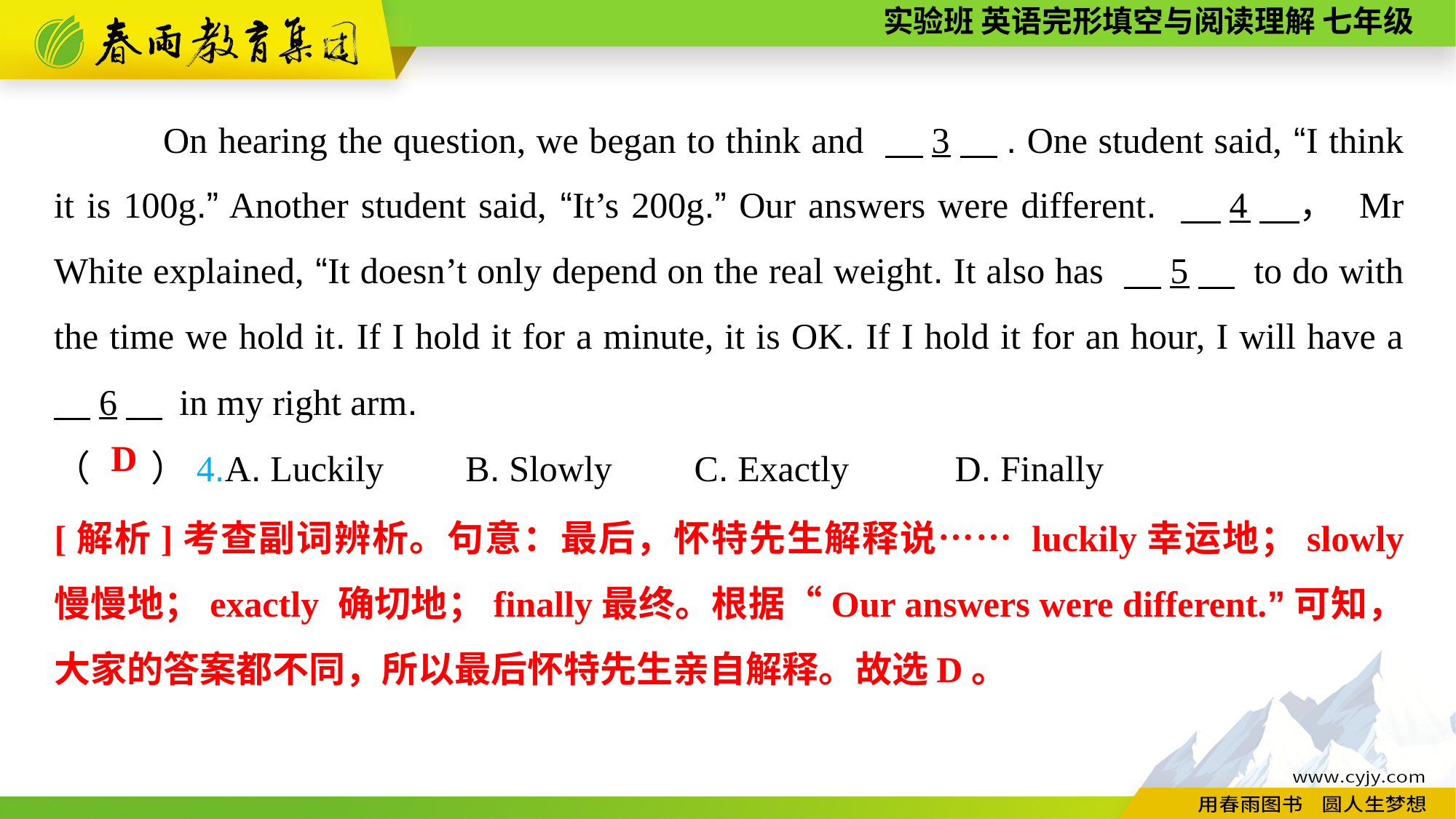

On hearing the question, we began to think and 　3　. One student said, “I think it is 100g.” Another student said, “It’s 200g.” Our answers were different. 　4　， Mr White explained, “It doesn’t only depend on the real weight. It also has 　5　 to do with the time we hold it. If I hold it for a minute, it is OK. If I hold it for an hour, I will have a 　6　 in my right arm.
（　   ）4.A. Luckily         B. Slowly         C. Exactly	   D. Finally
D
[解析]考查副词辨析。句意：最后，怀特先生解释说…… luckily幸运地；slowly 慢慢地；exactly 确切地；finally最终。根据“Our answers were different.”可知，大家的答案都不同，所以最后怀特先生亲自解释。故选D。